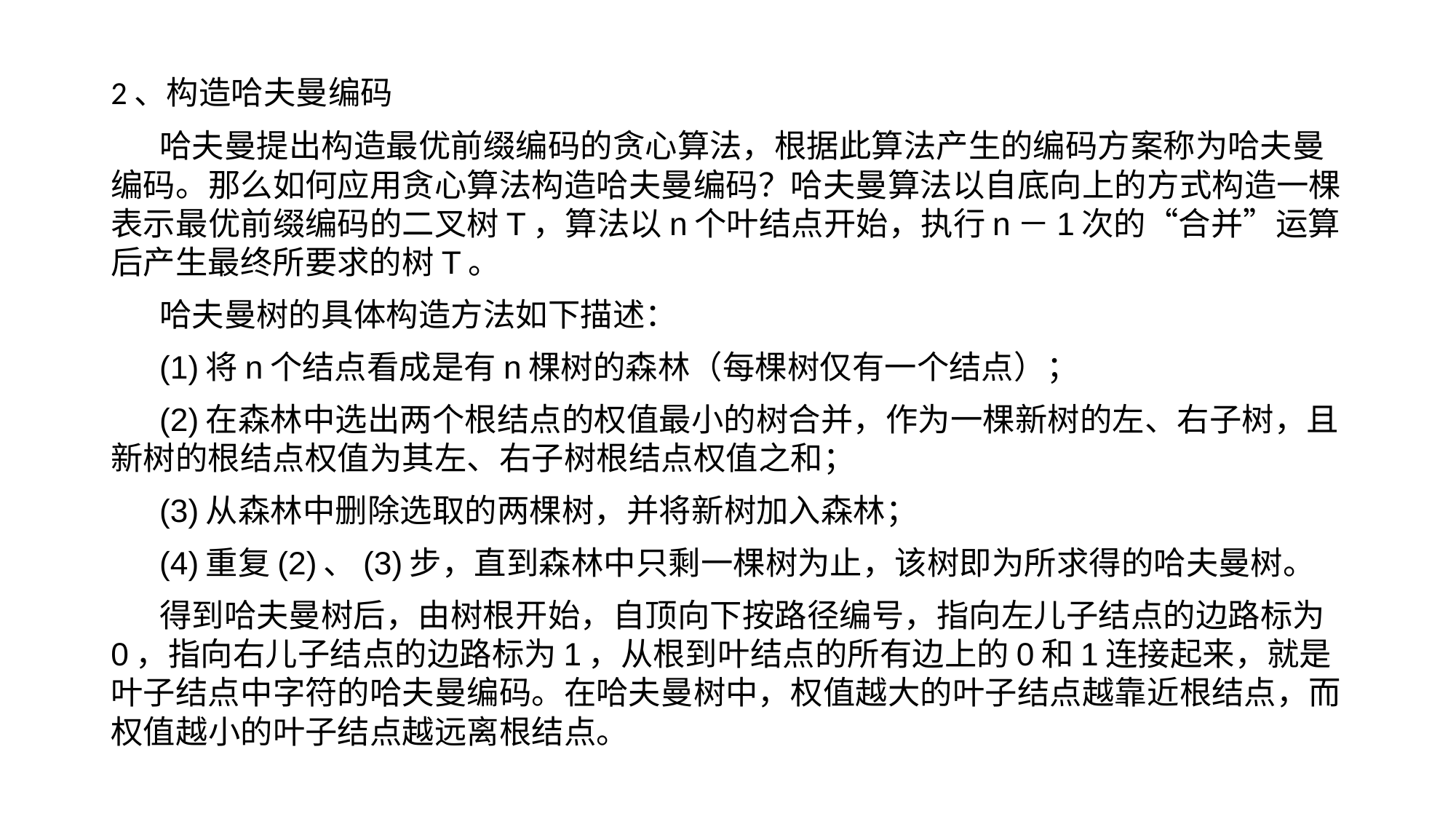

2、构造哈夫曼编码
哈夫曼提出构造最优前缀编码的贪心算法，根据此算法产生的编码方案称为哈夫曼编码。那么如何应用贪心算法构造哈夫曼编码？哈夫曼算法以自底向上的方式构造一棵表示最优前缀编码的二叉树T，算法以n个叶结点开始，执行n－1次的“合并”运算后产生最终所要求的树T。
哈夫曼树的具体构造方法如下描述：
(1)将n个结点看成是有n棵树的森林（每棵树仅有一个结点）；
(2)在森林中选出两个根结点的权值最小的树合并，作为一棵新树的左、右子树，且新树的根结点权值为其左、右子树根结点权值之和；
(3)从森林中删除选取的两棵树，并将新树加入森林；
(4)重复(2)、(3)步，直到森林中只剩一棵树为止，该树即为所求得的哈夫曼树。
得到哈夫曼树后，由树根开始，自顶向下按路径编号，指向左儿子结点的边路标为0，指向右儿子结点的边路标为1，从根到叶结点的所有边上的0和1连接起来，就是叶子结点中字符的哈夫曼编码。在哈夫曼树中，权值越大的叶子结点越靠近根结点，而权值越小的叶子结点越远离根结点。